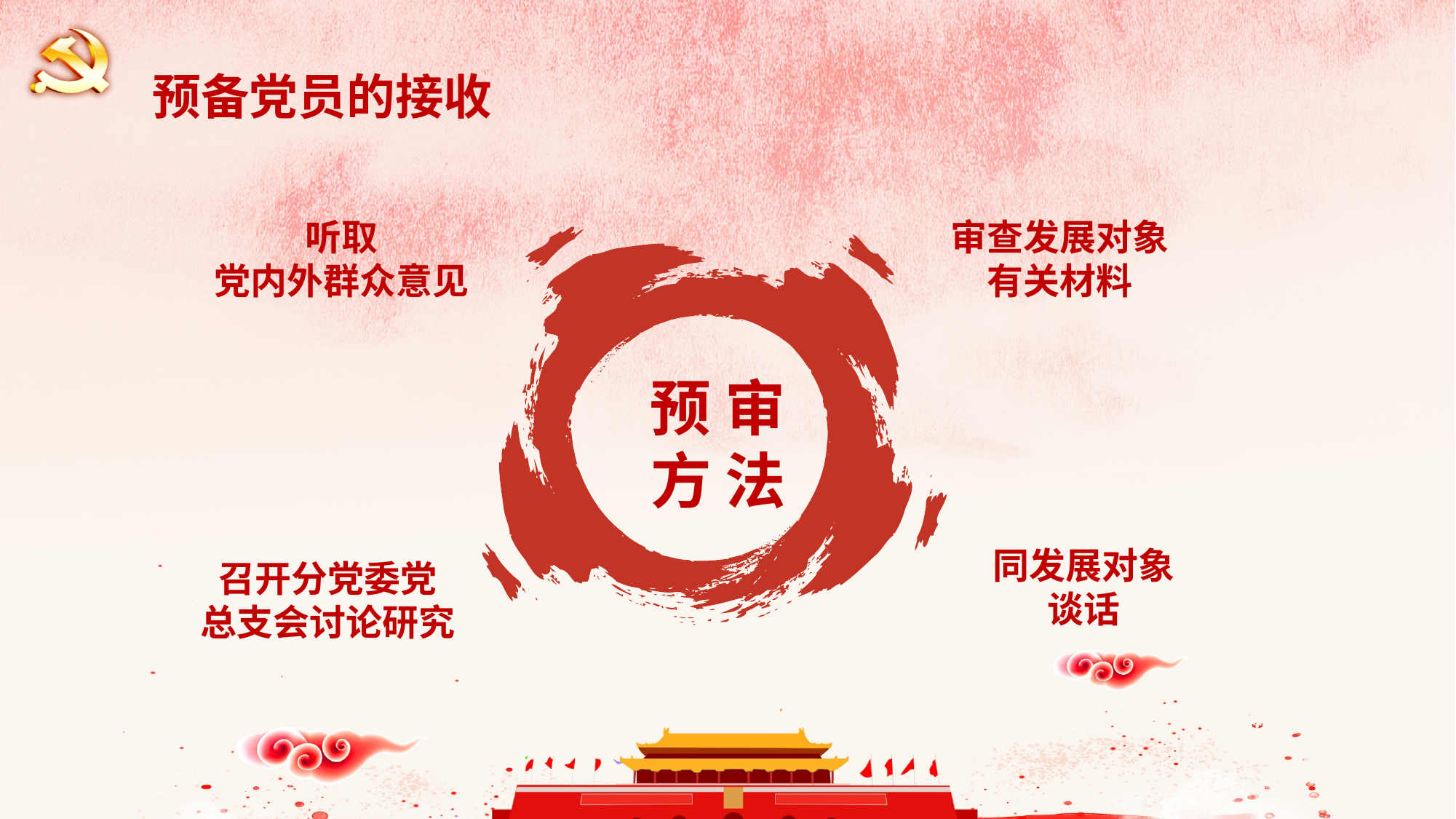

预备党员的接收
听取
党内外群众意见
审查发展对象
有关材料

 预 审
 方 法
同发展对象
谈话
召开分党委党
总支会讨论研究